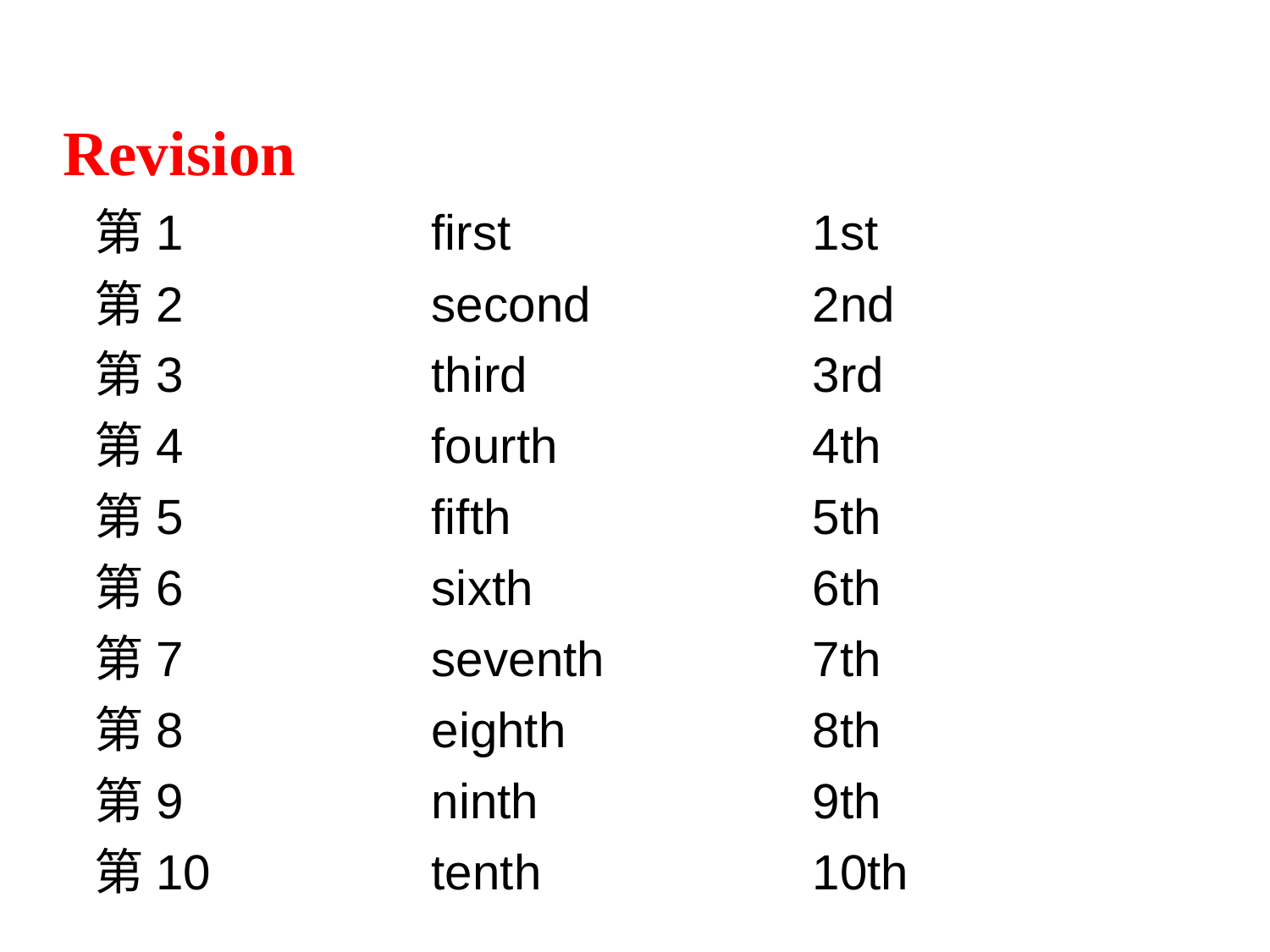

Revision
第1        		first             	1st
第2        		second        	2nd
第3        		third            	3rd
第4        		fourth          	4th
第5        		fifth             	5th
第6        		sixth             	6th
第7        		seventh        	7th
第8        		eighth           	8th
第9        		ninth             	9th
第10      		tenth            	10th